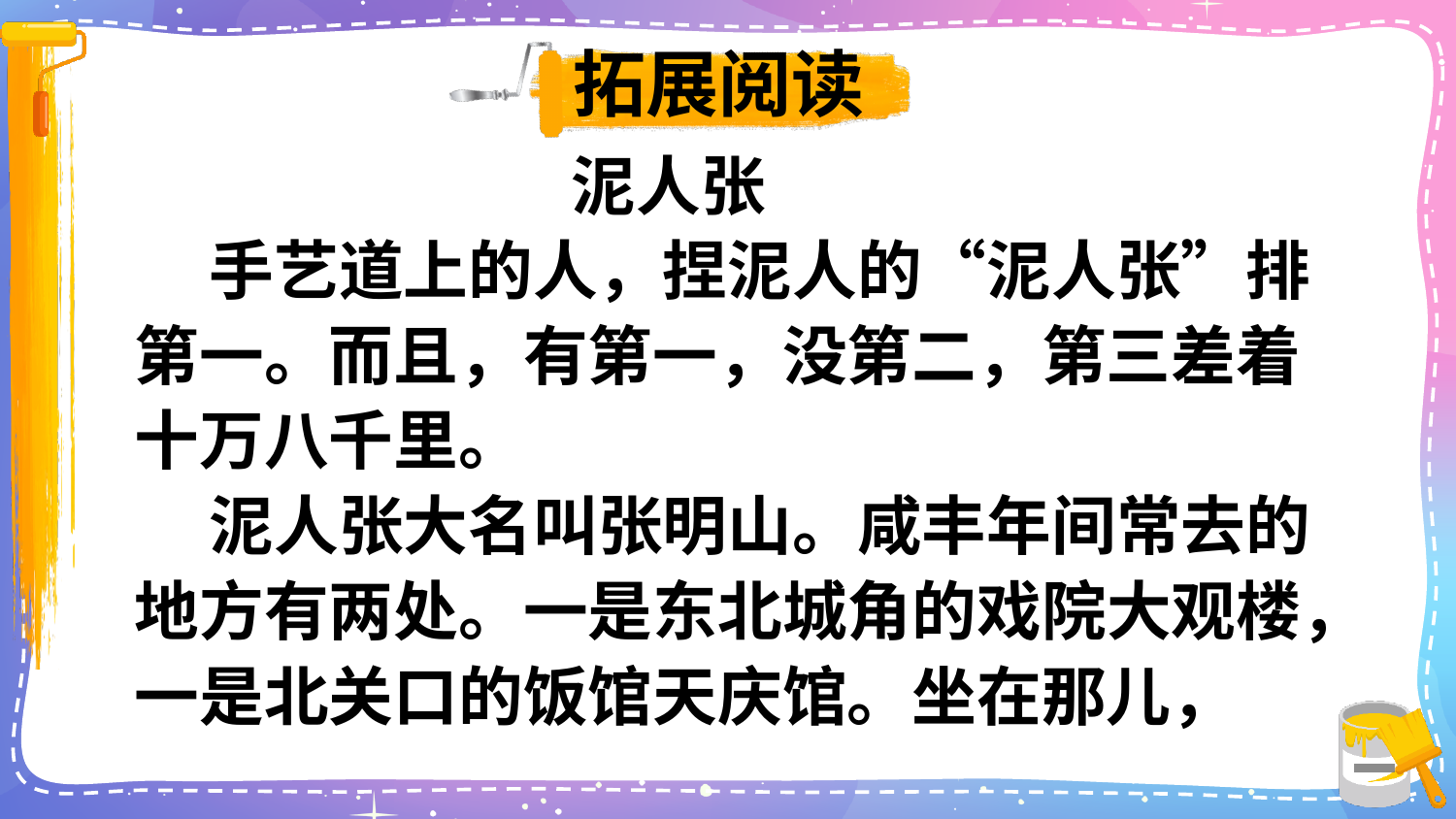

拓展阅读
泥人张
    手艺道上的人，捏泥人的“泥人张”排第一。而且，有第一，没第二，第三差着十万八千里。
    泥人张大名叫张明山。咸丰年间常去的地方有两处。一是东北城角的戏院大观楼，一是北关口的饭馆天庆馆。坐在那儿，